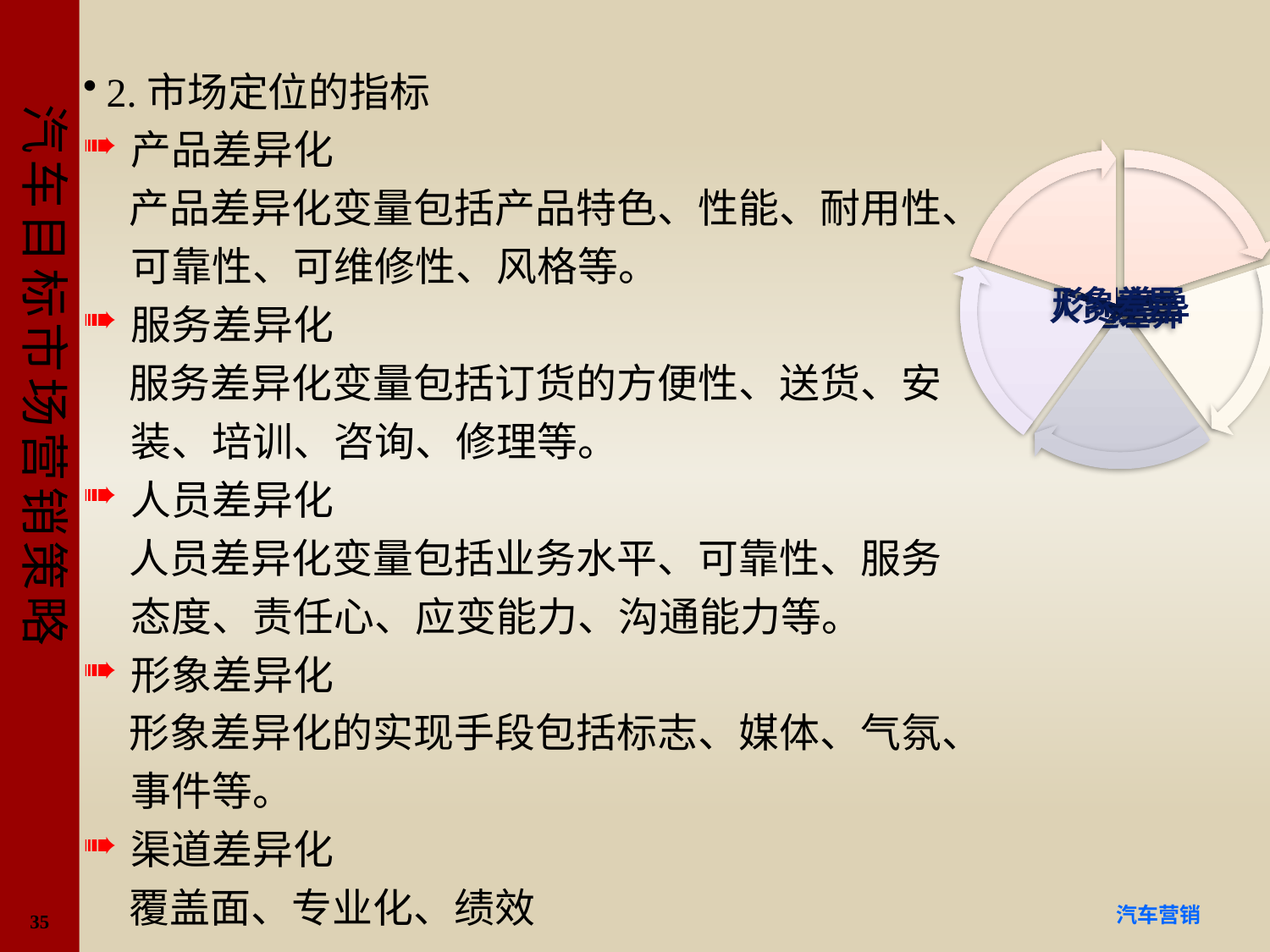

#
2.市场定位的指标
产品差异化
    产品差异化变量包括产品特色、性能、耐用性、可靠性、可维修性、风格等。
服务差异化
    服务差异化变量包括订货的方便性、送货、安装、培训、咨询、修理等。
人员差异化
    人员差异化变量包括业务水平、可靠性、服务态度、责任心、应变能力、沟通能力等。
形象差异化
    形象差异化的实现手段包括标志、媒体、气氛、事件等。
渠道差异化
    覆盖面、专业化、绩效

产品差异
服务差异
渠道差异
人员差异
形象差异
35